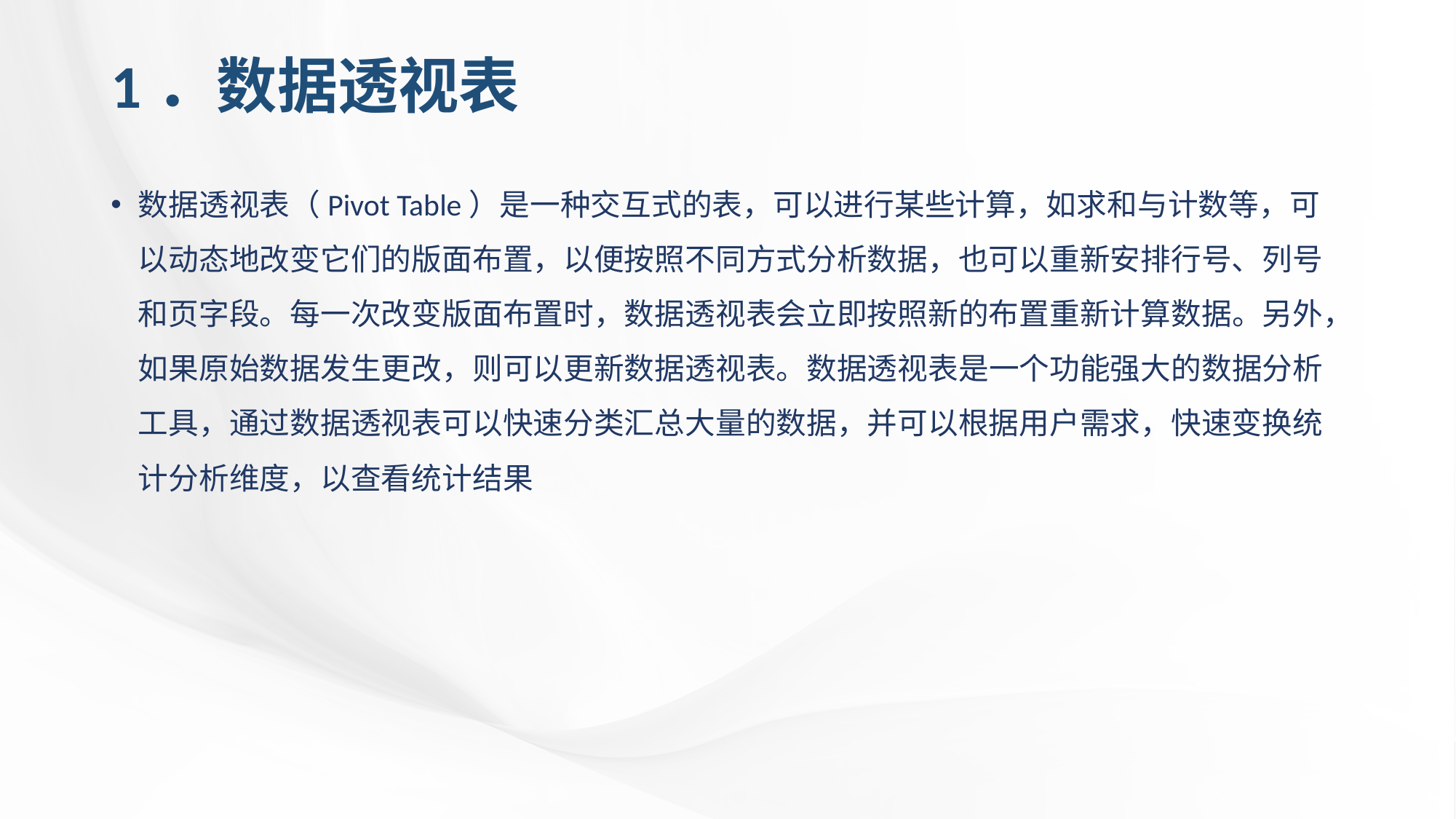

# 1．数据透视表
数据透视表（Pivot Table）是一种交互式的表，可以进行某些计算，如求和与计数等，可以动态地改变它们的版面布置，以便按照不同方式分析数据，也可以重新安排行号、列号和页字段。每一次改变版面布置时，数据透视表会立即按照新的布置重新计算数据。另外，如果原始数据发生更改，则可以更新数据透视表。数据透视表是一个功能强大的数据分析工具，通过数据透视表可以快速分类汇总大量的数据，并可以根据用户需求，快速变换统计分析维度，以查看统计结果